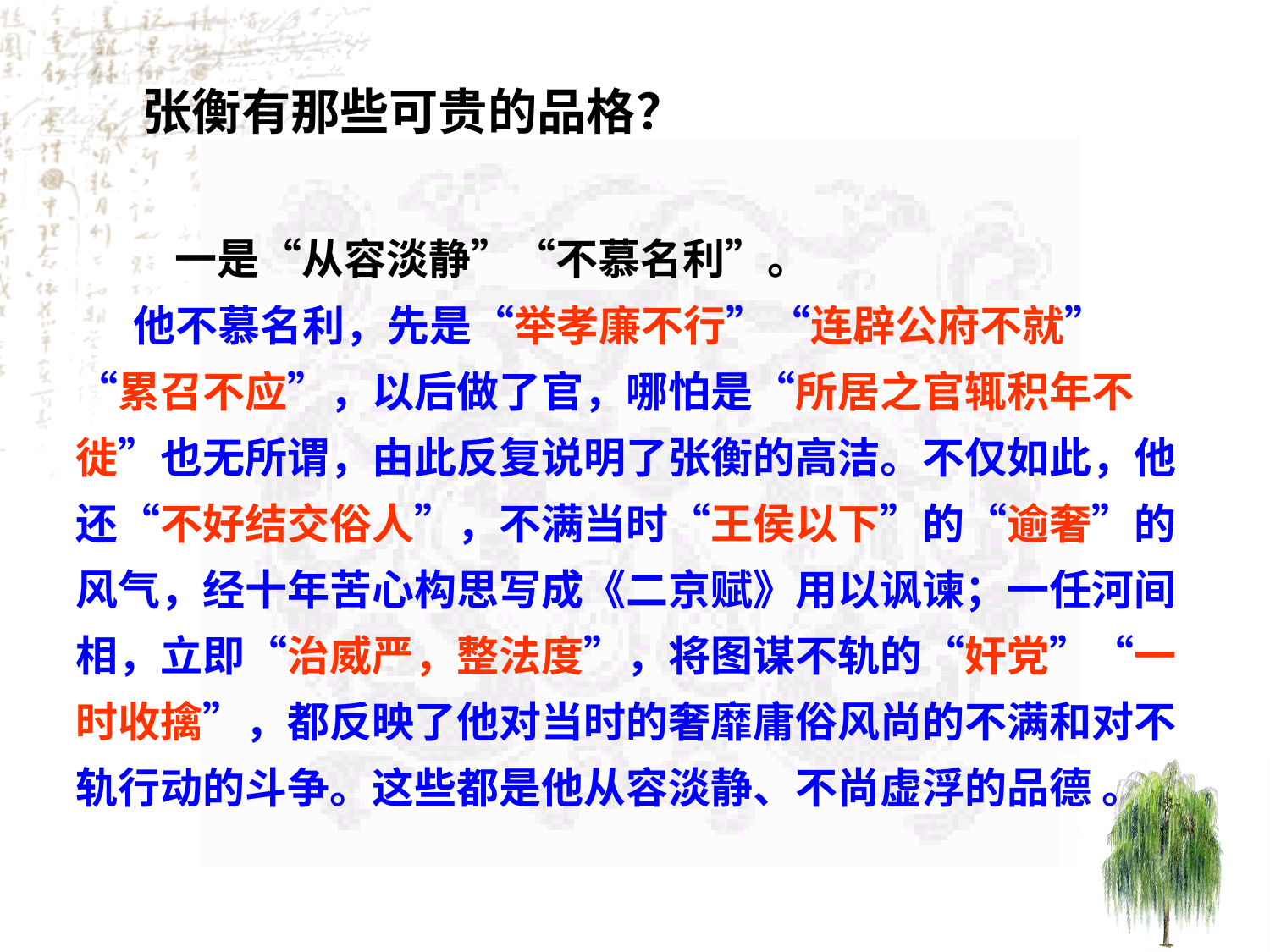

张衡有那些可贵的品格？
　　一是“从容淡静”“不慕名利”。
     他不慕名利，先是“举孝廉不行”“连辟公府不就”“累召不应”，以后做了官，哪怕是“所居之官辄积年不徙”也无所谓，由此反复说明了张衡的高洁。不仅如此，他还“不好结交俗人”，不满当时“王侯以下”的“逾奢”的风气，经十年苦心构思写成《二京赋》用以讽谏；一任河间相，立即“治威严，整法度”，将图谋不轨的“奸党”“一时收擒”，都反映了他对当时的奢靡庸俗风尚的不满和对不轨行动的斗争。这些都是他从容淡静、不尚虚浮的品德 。